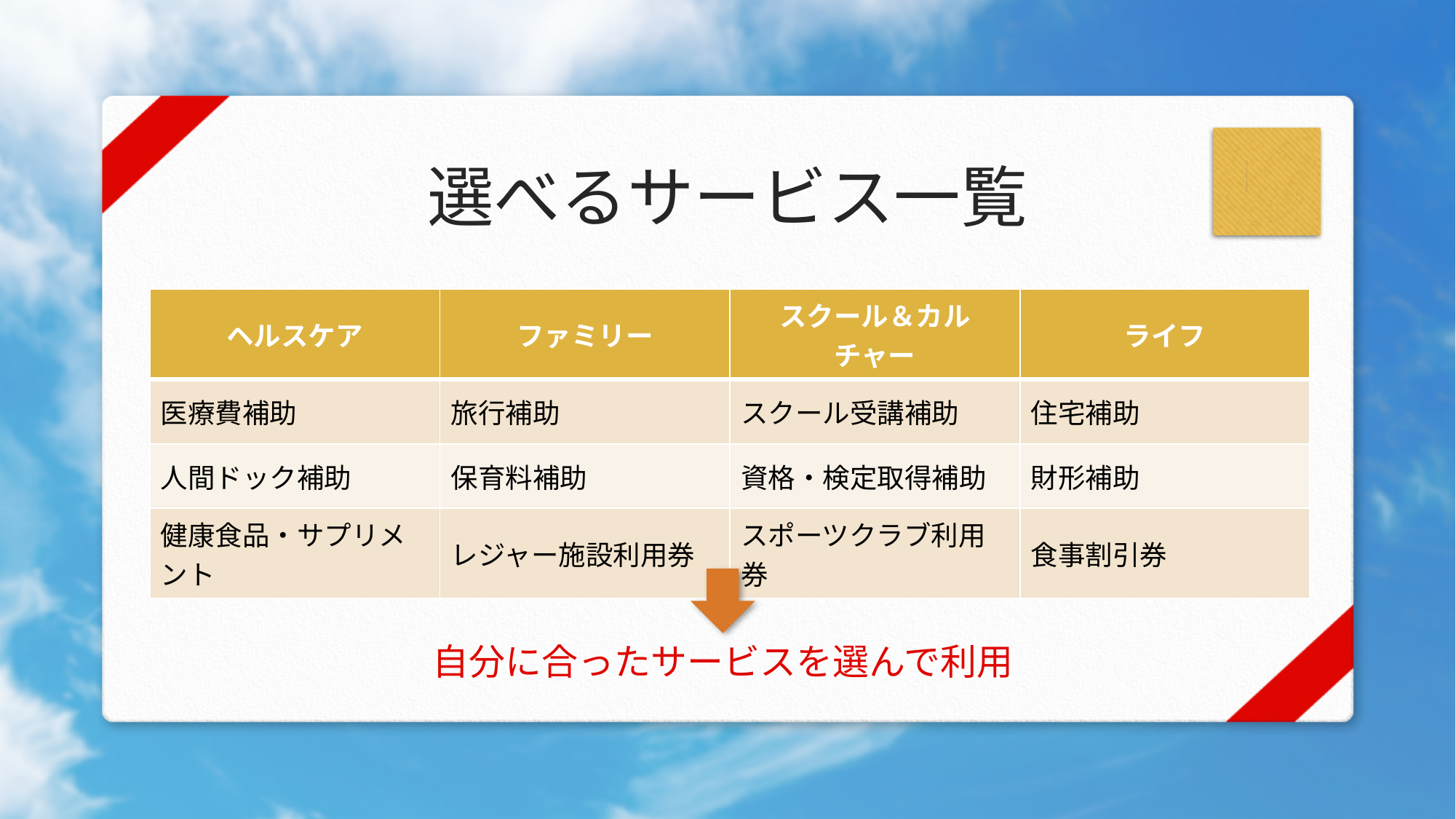

# 選べるサービス一覧

| ヘルスケア | ファミリー | スクール＆カルチャー | ライフ |
| --- | --- | --- | --- |
| 医療費補助 | 旅行補助 | スクール受講補助 | 住宅補助 |
| 人間ドック補助 | 保育料補助 | 資格・検定取得補助 | 財形補助 |
| 健康食品・サプリメント | レジャー施設利用券 | スポーツクラブ利用券 | 食事割引券 |

自分に合ったサービスを選んで利用